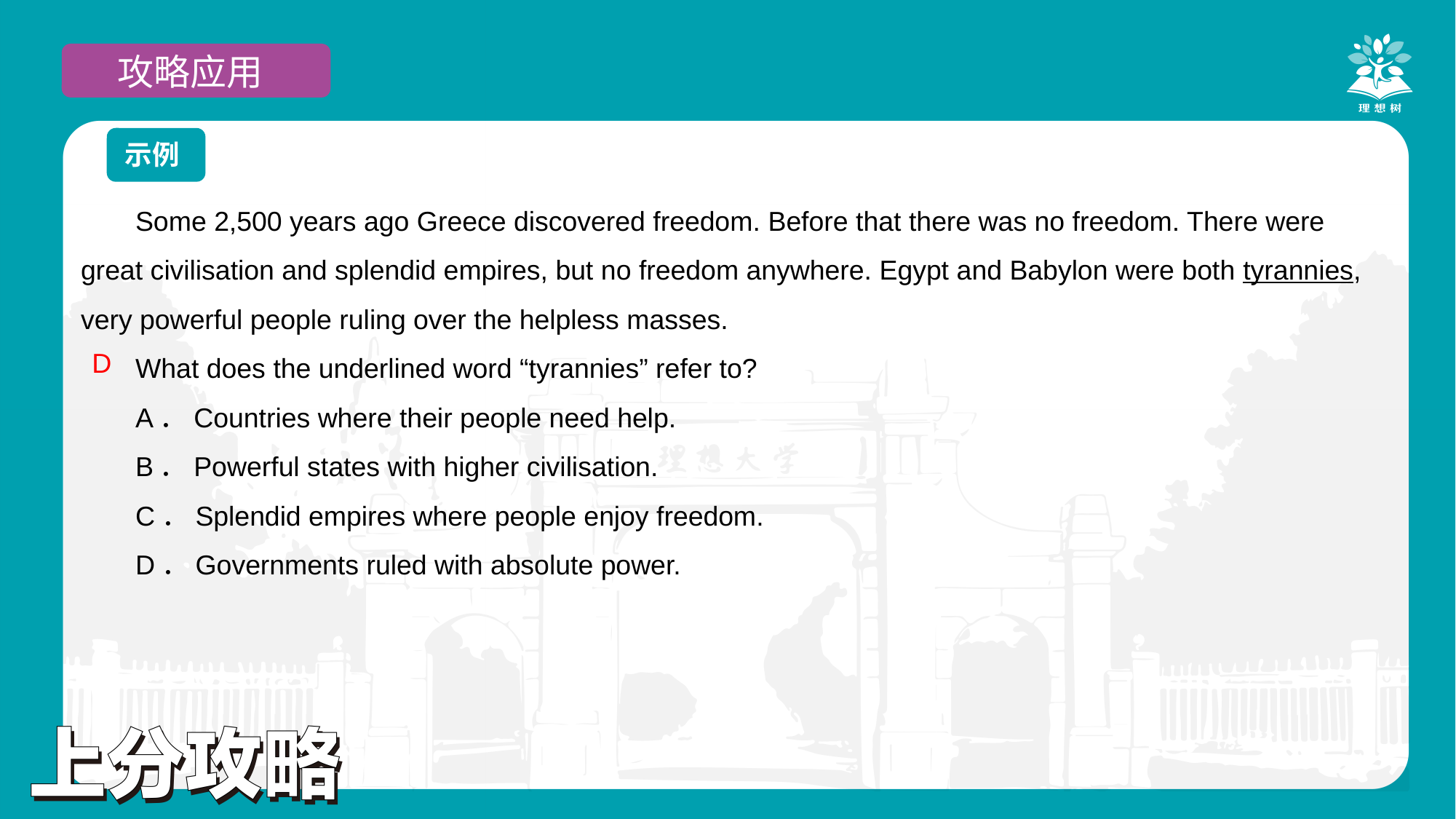

攻略应用

示例
Some 2,500 years ago Greece discovered freedom. Before that there was no freedom. There were great civilisation and splendid empires, but no freedom anywhere. Egypt and Babylon were both tyrannies, very powerful people ruling over the helpless masses.
What does the underlined word “tyrannies” refer to?
A．Countries where their people need help.
B．Powerful states with higher civilisation.
C．Splendid empires where people enjoy freedom.
D．Governments ruled with absolute power.
D